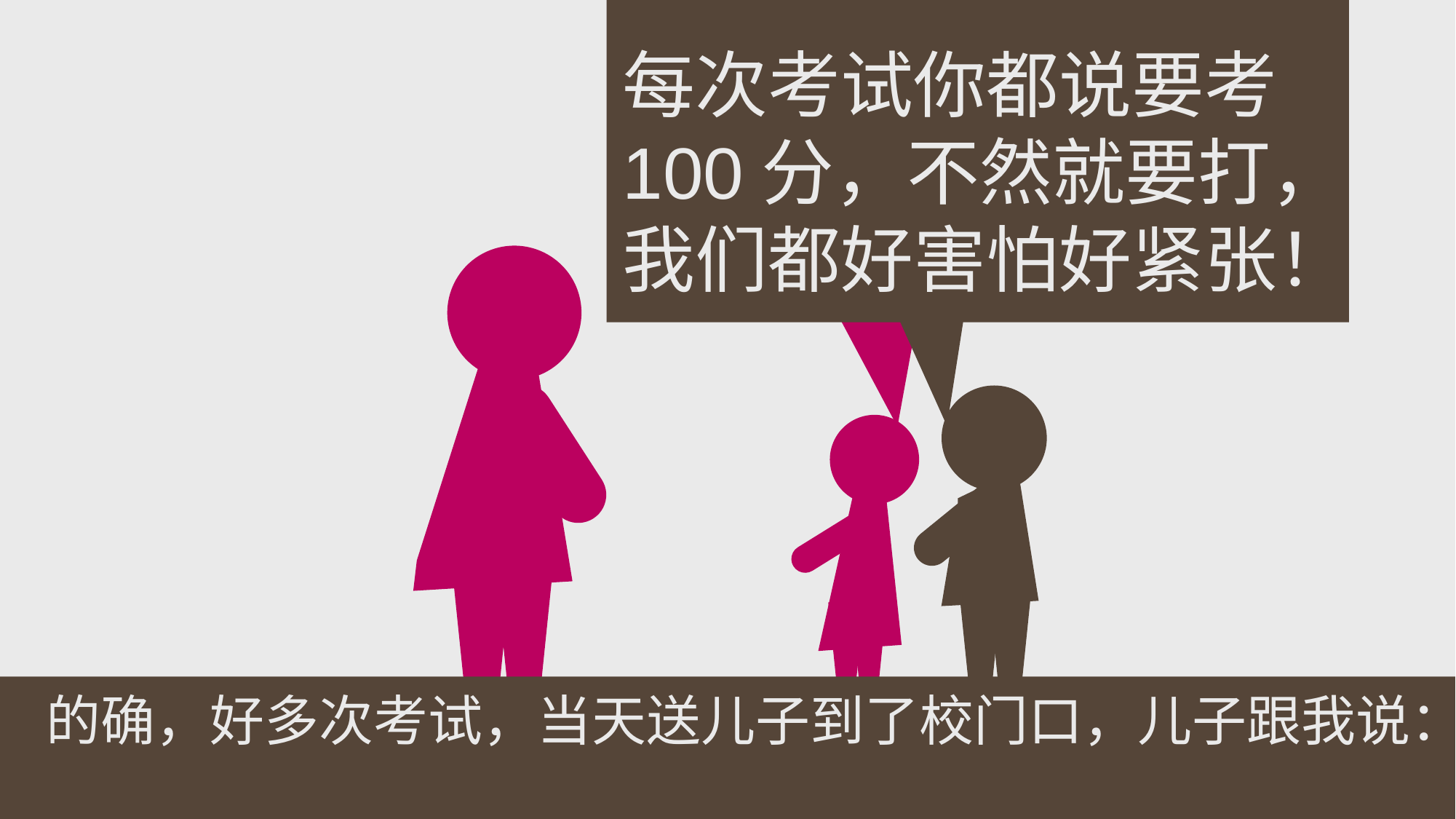

每次考试你都说要考100分，不然就要打，我们都好害怕好紧张！

的确，好多次考试，当天送儿子到了校门口，儿子跟我说：